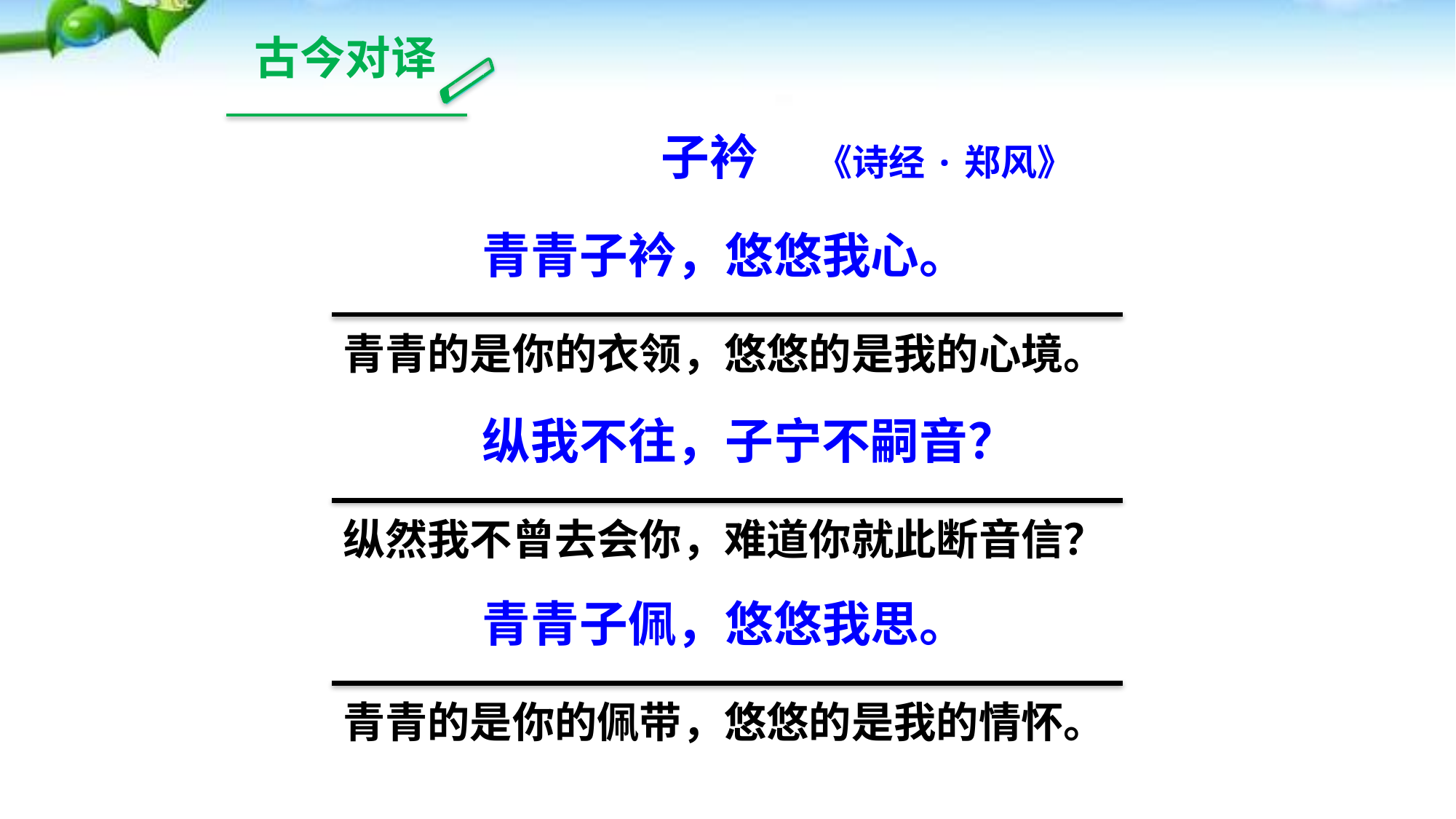

古今对译

子衿
《诗经·郑风》
青青子衿，悠悠我心。
青青的是你的衣领，悠悠的是我的心境。
纵我不往，子宁不嗣音？
纵然我不曾去会你，难道你就此断音信？
青青子佩，悠悠我思。
青青的是你的佩带，悠悠的是我的情怀。